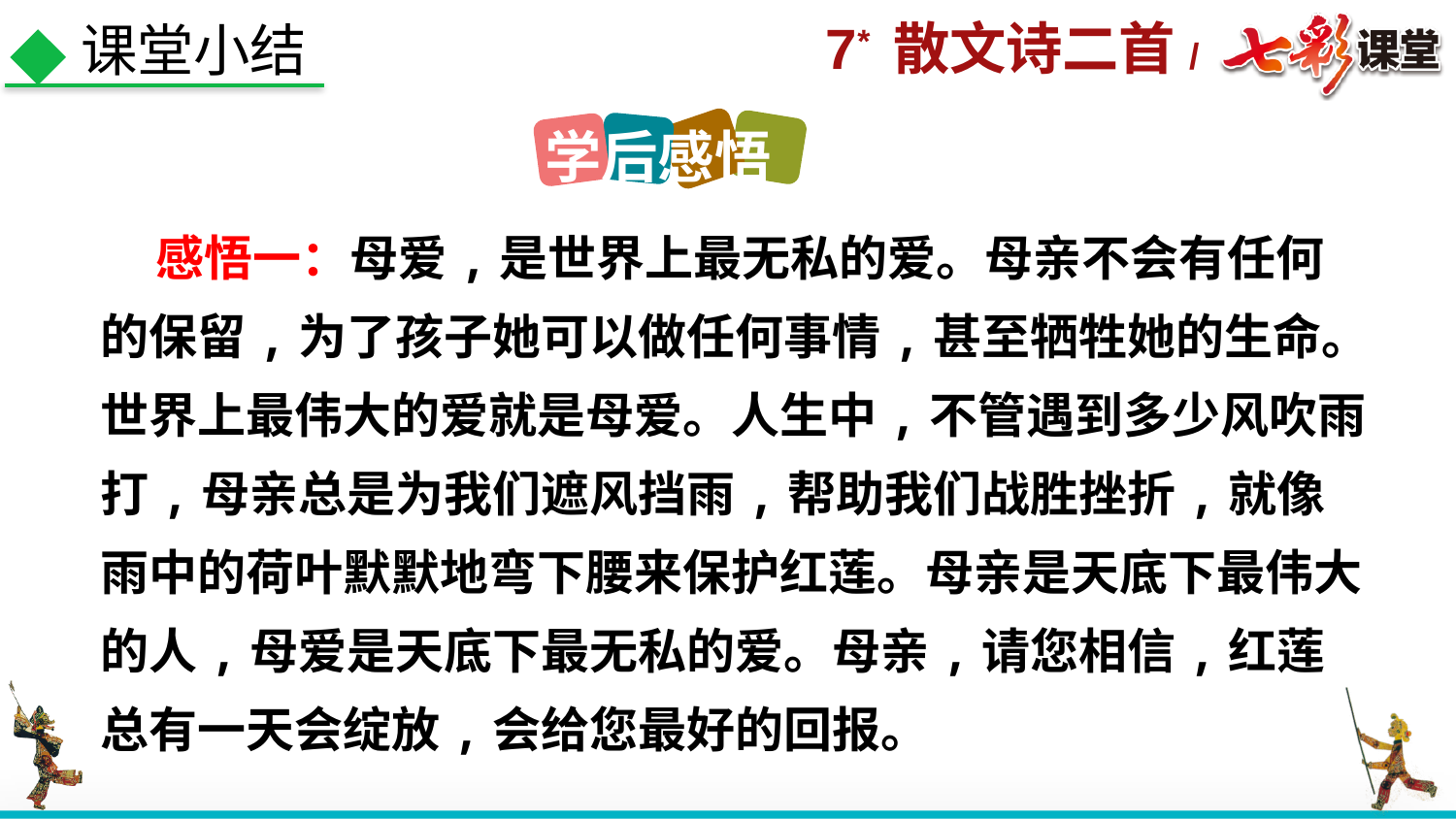

课堂小结

学后感悟

    感悟一：母爱,是世界上最无私的爱。母亲不会有任何的保留,为了孩子她可以做任何事情,甚至牺牲她的生命。世界上最伟大的爱就是母爱。人生中,不管遇到多少风吹雨打,母亲总是为我们遮风挡雨,帮助我们战胜挫折,就像雨中的荷叶默默地弯下腰来保护红莲。母亲是天底下最伟大的人,母爱是天底下最无私的爱。母亲,请您相信,红莲总有一天会绽放,会给您最好的回报。